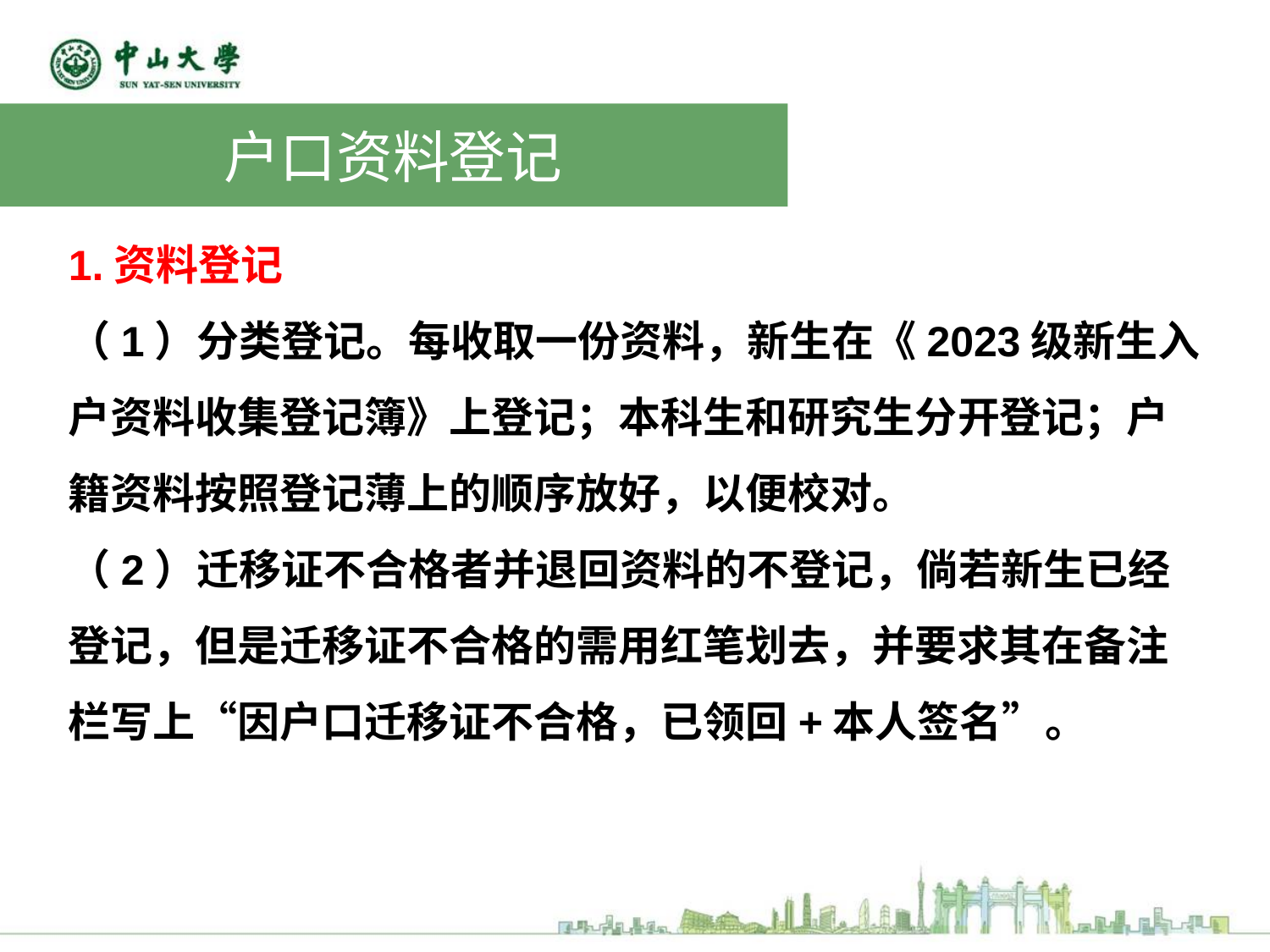

户口资料登记
1.资料登记
（1）分类登记。每收取一份资料，新生在《2023级新生入户资料收集登记簿》上登记；本科生和研究生分开登记；户籍资料按照登记薄上的顺序放好，以便校对。
（2）迁移证不合格者并退回资料的不登记，倘若新生已经登记，但是迁移证不合格的需用红笔划去，并要求其在备注栏写上“因户口迁移证不合格，已领回+本人签名”。